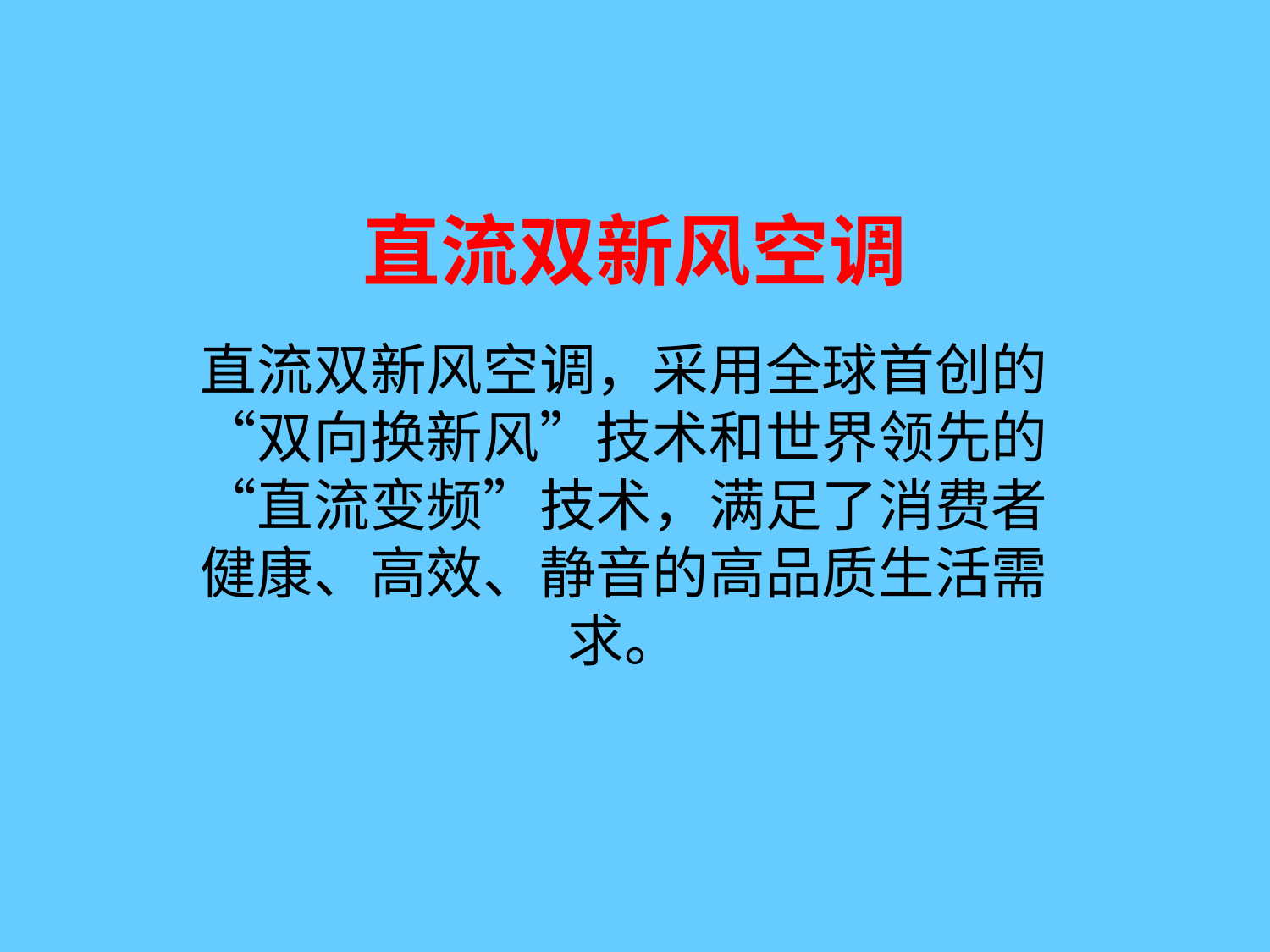

# 直流双新风空调
直流双新风空调，采用全球首创的“双向换新风”技术和世界领先的“直流变频”技术，满足了消费者健康、高效、静音的高品质生活需求。